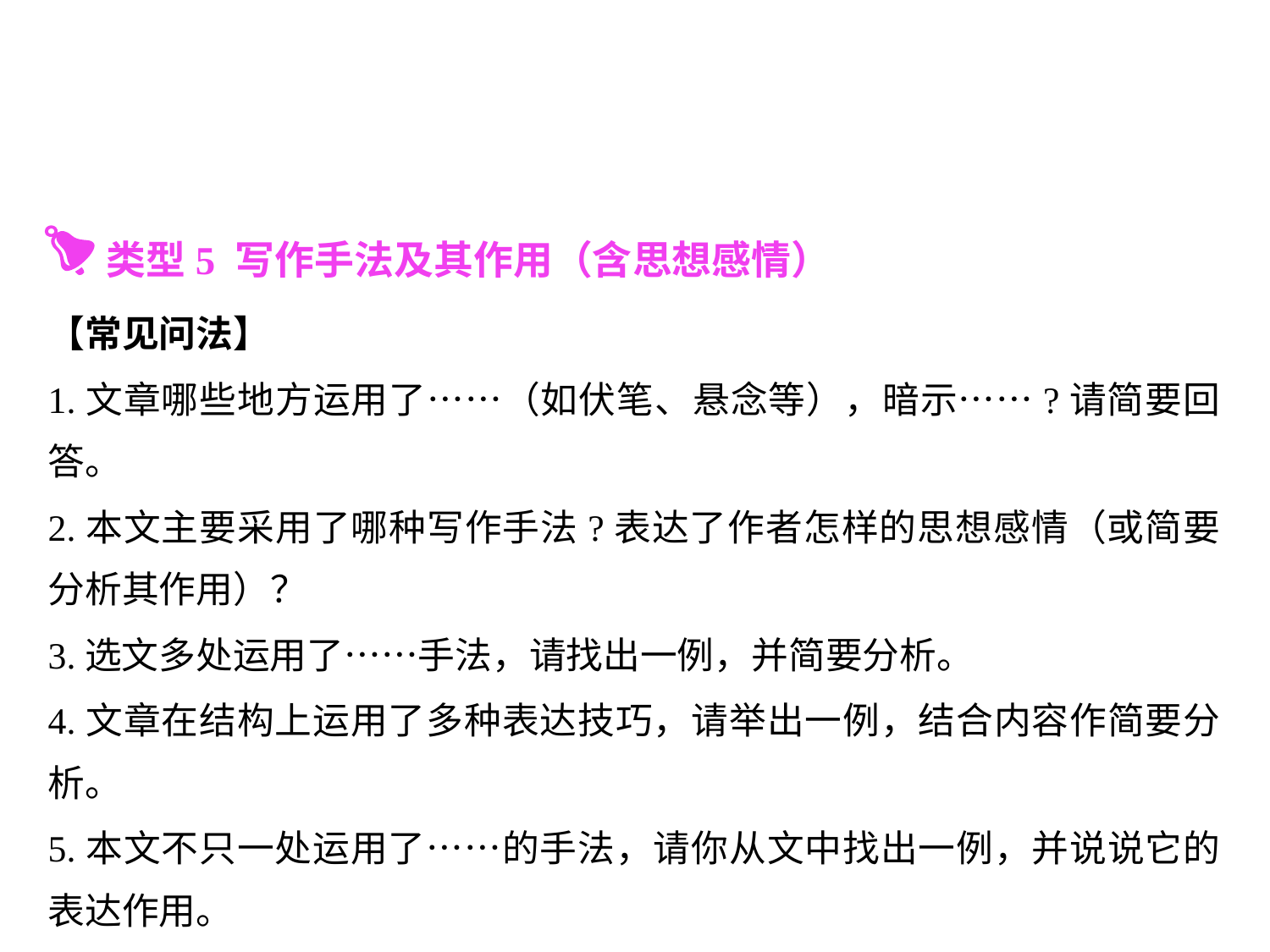

类型5 写作手法及其作用（含思想感情）

【常见问法】
1.文章哪些地方运用了……（如伏笔、悬念等），暗示……?请简要回答。
2.本文主要采用了哪种写作手法?表达了作者怎样的思想感情（或简要分析其作用）？
3.选文多处运用了……手法，请找出一例，并简要分析。
4.文章在结构上运用了多种表达技巧，请举出一例，结合内容作简要分析。
5.本文不只一处运用了……的手法，请你从文中找出一例，并说说它的表达作用。